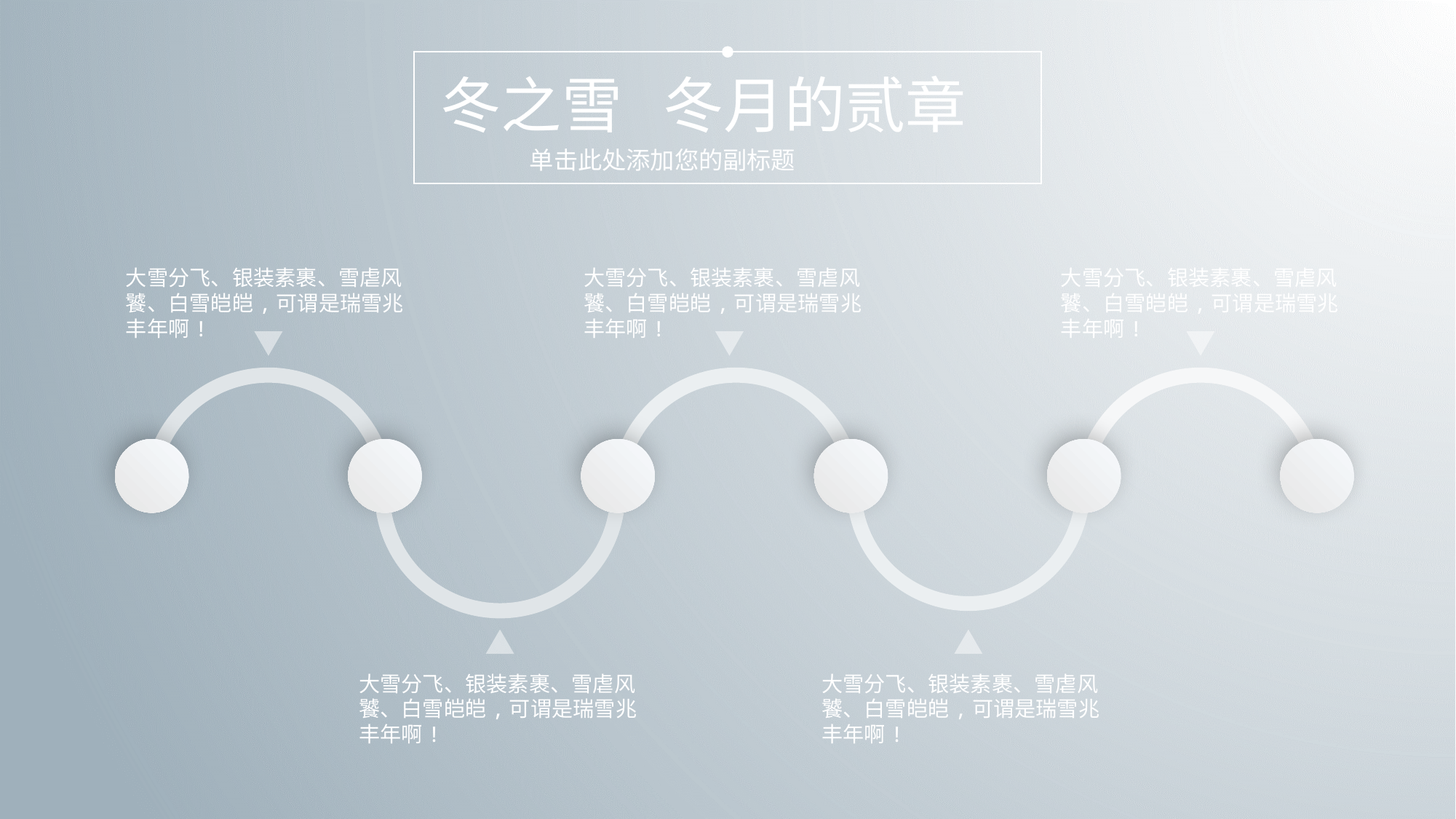

冬之雪   冬月的贰章
单击此处添加您的副标题
大雪分飞、银装素裹、雪虐风饕、白雪皑皑,可谓是瑞雪兆丰年啊!

大雪分飞、银装素裹、雪虐风饕、白雪皑皑,可谓是瑞雪兆丰年啊!

大雪分飞、银装素裹、雪虐风饕、白雪皑皑,可谓是瑞雪兆丰年啊!

大雪分飞、银装素裹、雪虐风饕、白雪皑皑,可谓是瑞雪兆丰年啊!

大雪分飞、银装素裹、雪虐风饕、白雪皑皑,可谓是瑞雪兆丰年啊!